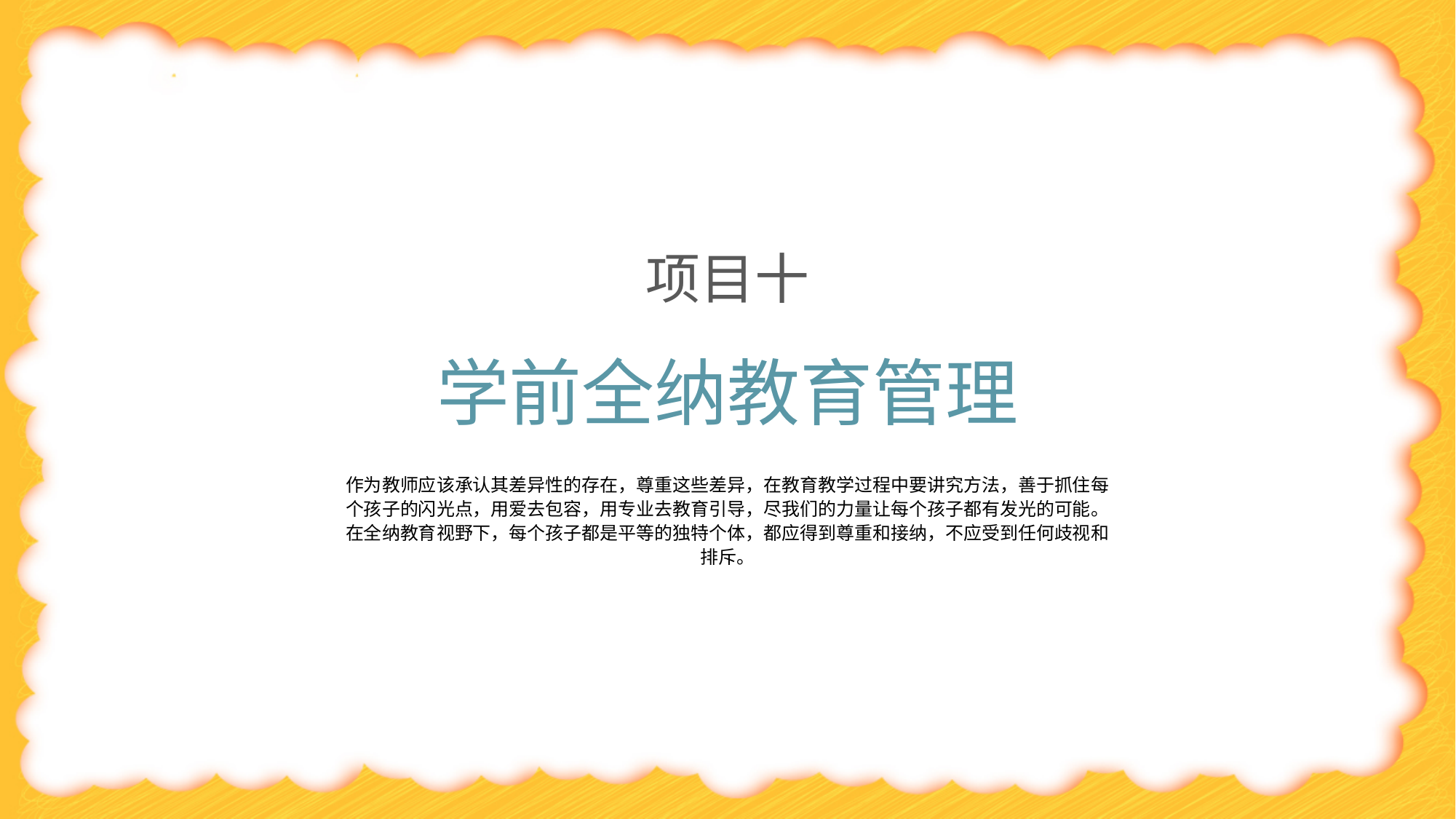

项目十
学前全纳教育管理
作为教师应该承认其差异性的存在，尊重这些差异，在教育教学过程中要讲究方法，善于抓住每个孩子的闪光点，用爱去包容，用专业去教育引导，尽我们的力量让每个孩子都有发光的可能。在全纳教育视野下，每个孩子都是平等的独特个体，都应得到尊重和接纳，不应受到任何歧视和排斥。